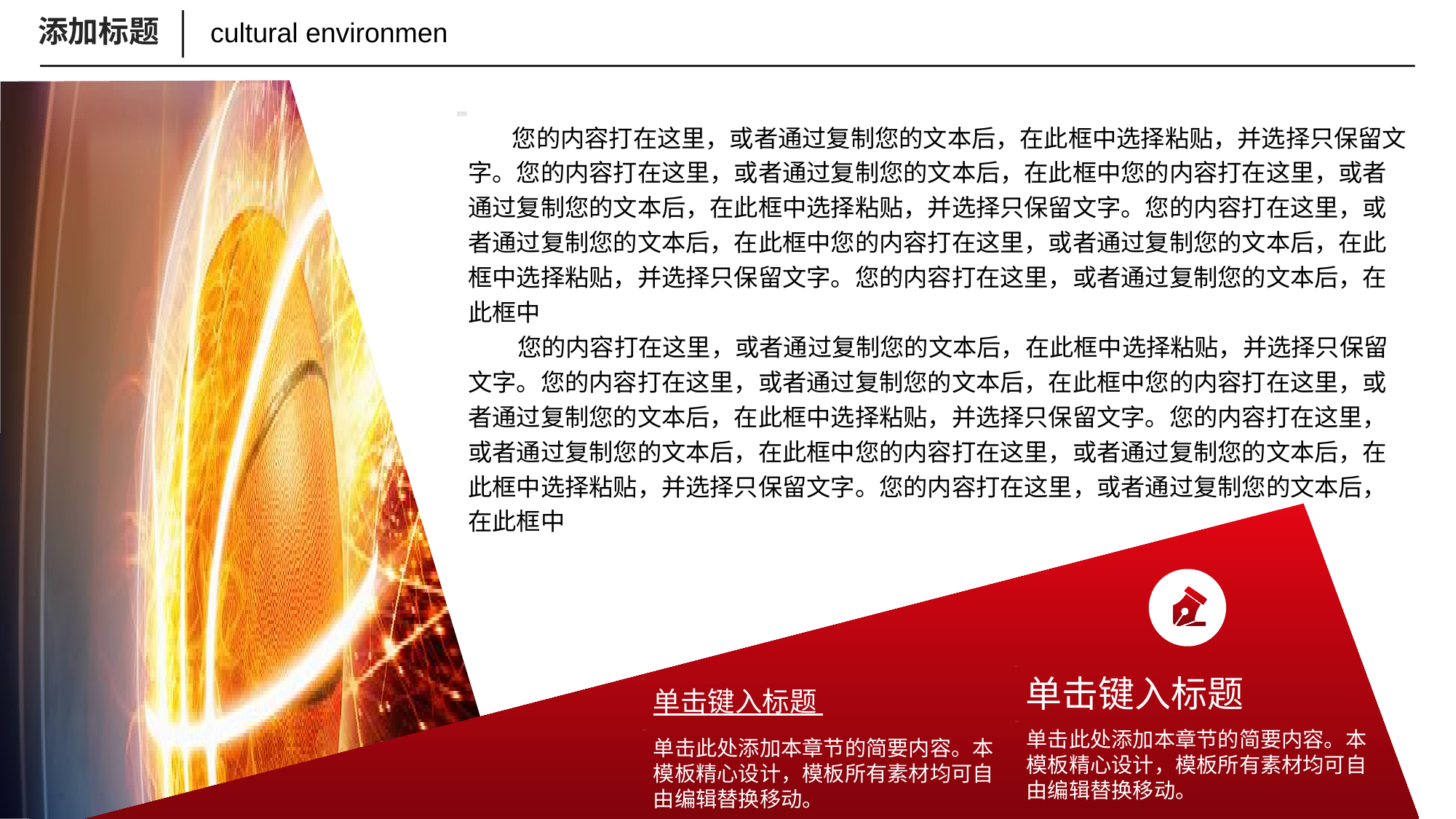

添加标题
cultural environmen

       您的内容打在这里，或者通过复制您的文本后，在此框中选择粘贴，并选择只保留文字。您的内容打在这里，或者通过复制您的文本后，在此框中您的内容打在这里，或者通过复制您的文本后，在此框中选择粘贴，并选择只保留文字。您的内容打在这里，或者通过复制您的文本后，在此框中您的内容打在这里，或者通过复制您的文本后，在此框中选择粘贴，并选择只保留文字。您的内容打在这里，或者通过复制您的文本后，在此框中
        您的内容打在这里，或者通过复制您的文本后，在此框中选择粘贴，并选择只保留文字。您的内容打在这里，或者通过复制您的文本后，在此框中您的内容打在这里，或者通过复制您的文本后，在此框中选择粘贴，并选择只保留文字。您的内容打在这里，或者通过复制您的文本后，在此框中您的内容打在这里，或者通过复制您的文本后，在此框中选择粘贴，并选择只保留文字。您的内容打在这里，或者通过复制您的文本后，在此框中

单击键入标题
单击键入标题
单击此处添加本章节的简要内容。本模板精心设计，模板所有素材均可自由编辑替换移动。
单击此处添加本章节的简要内容。本模板精心设计，模板所有素材均可自由编辑替换移动。